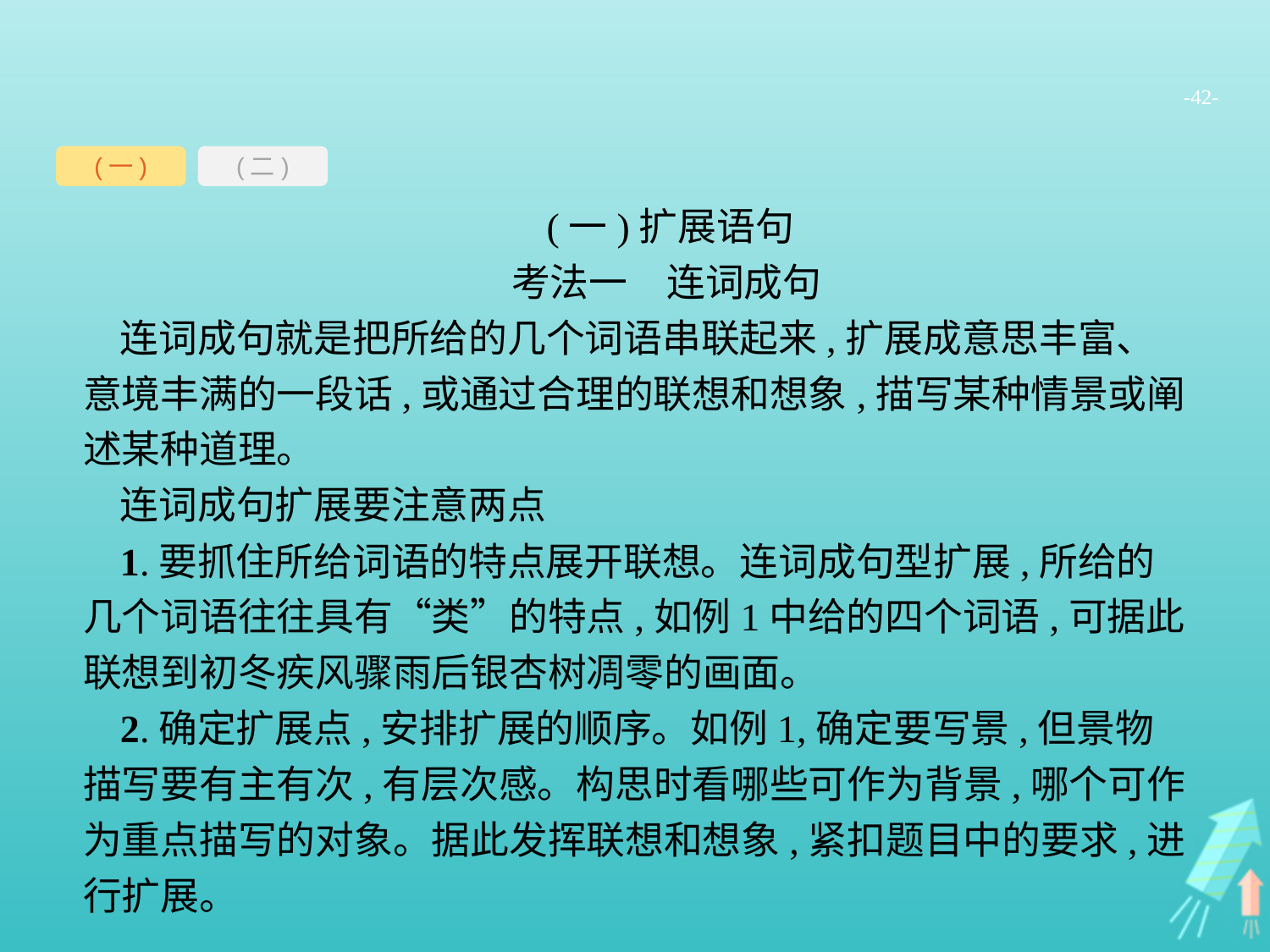

-42-
(一)
(二)
(一)扩展语句
考法一　连词成句
连词成句就是把所给的几个词语串联起来,扩展成意思丰富、意境丰满的一段话,或通过合理的联想和想象,描写某种情景或阐述某种道理。
连词成句扩展要注意两点
1.要抓住所给词语的特点展开联想。连词成句型扩展,所给的几个词语往往具有“类”的特点,如例1中给的四个词语,可据此联想到初冬疾风骤雨后银杏树凋零的画面。
2.确定扩展点,安排扩展的顺序。如例1,确定要写景,但景物描写要有主有次,有层次感。构思时看哪些可作为背景,哪个可作为重点描写的对象。据此发挥联想和想象,紧扣题目中的要求,进行扩展。